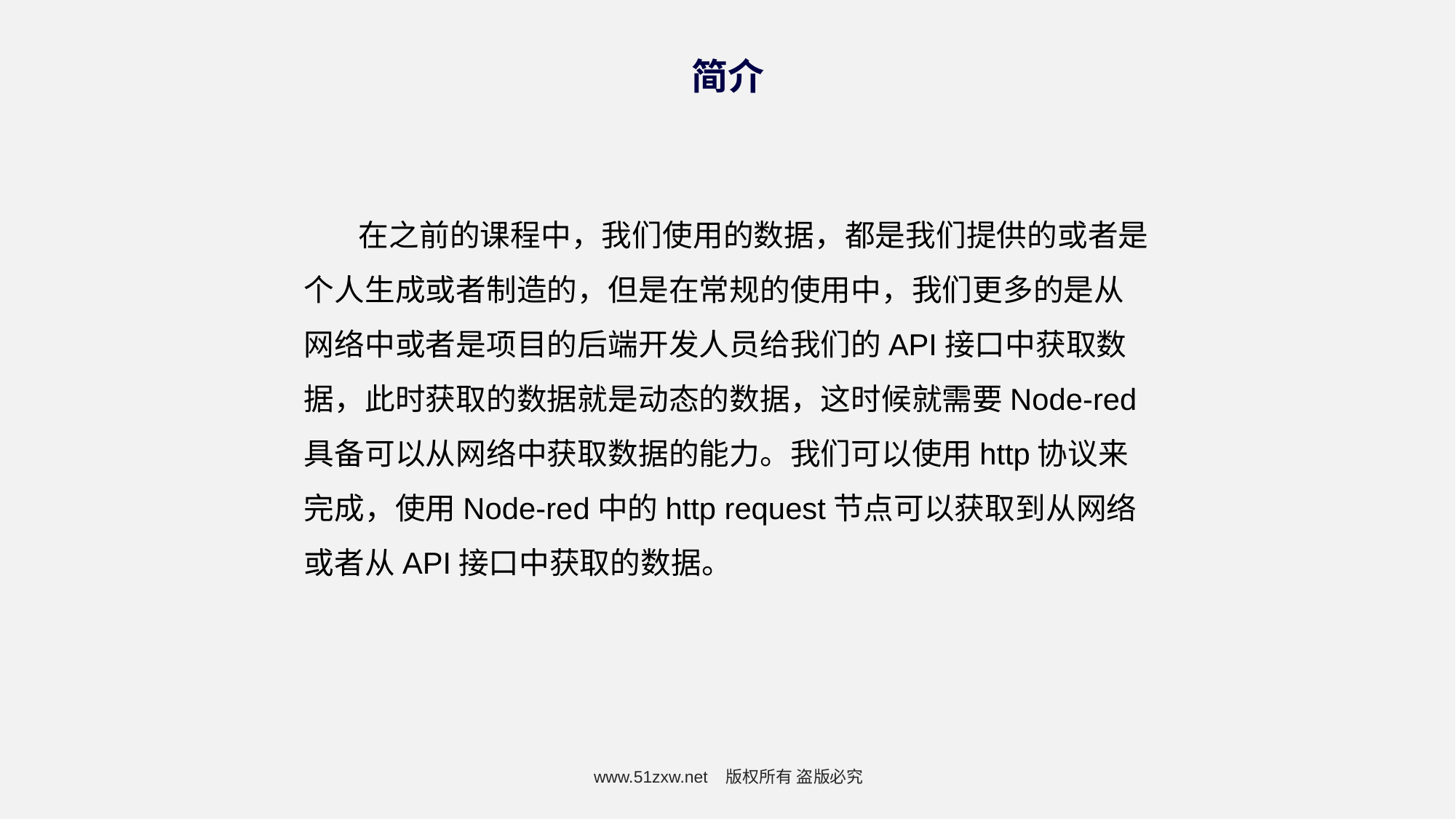

简介
在之前的课程中，我们使用的数据，都是我们提供的或者是个人生成或者制造的，但是在常规的使用中，我们更多的是从网络中或者是项目的后端开发人员给我们的API接口中获取数据，此时获取的数据就是动态的数据，这时候就需要Node-red具备可以从网络中获取数据的能力。我们可以使用http协议来完成，使用Node-red中的http request节点可以获取到从网络或者从API接口中获取的数据。
www.51zxw.net   版权所有 盗版必究